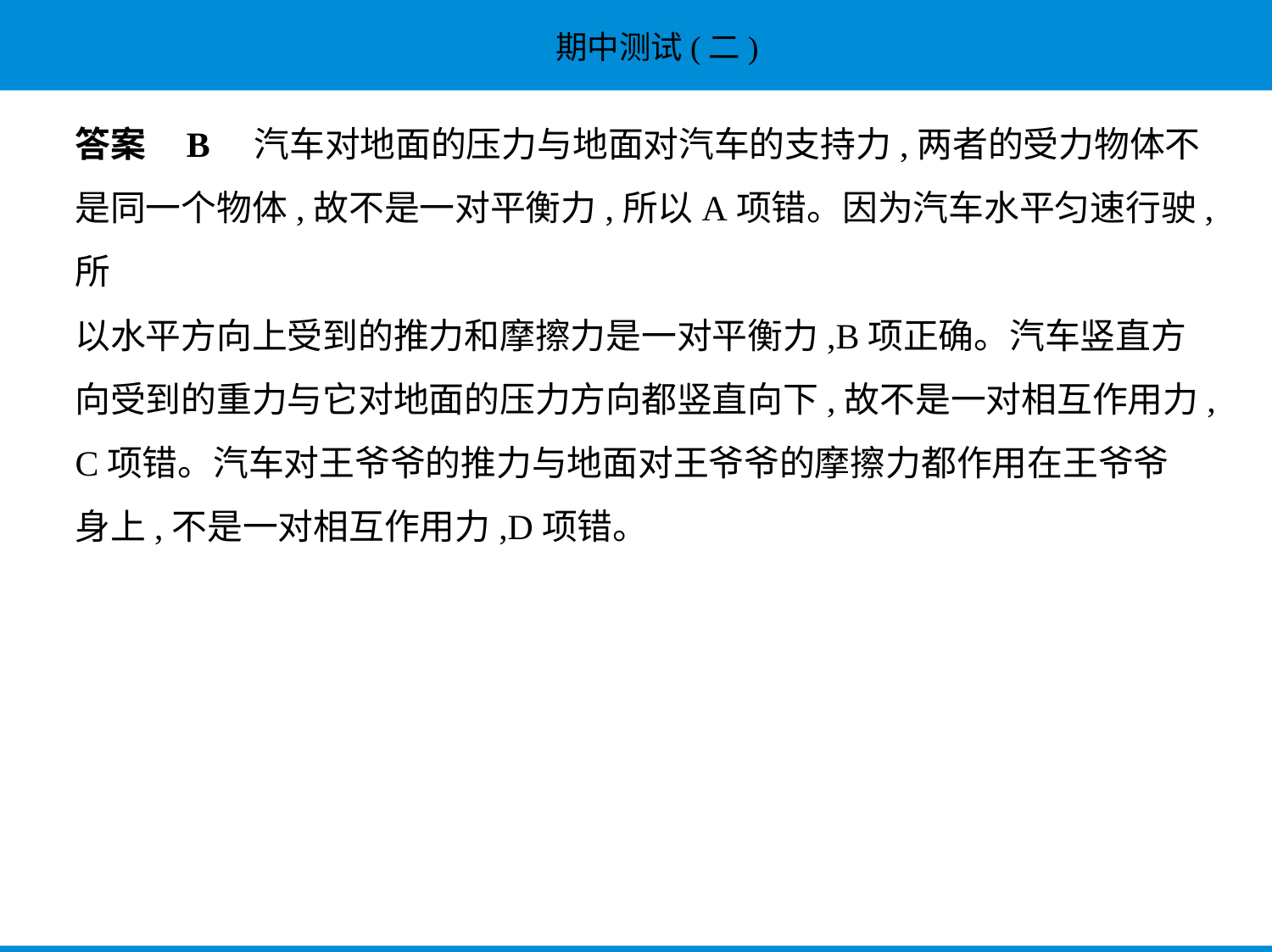

答案    B　汽车对地面的压力与地面对汽车的支持力,两者的受力物体不
是同一个物体,故不是一对平衡力,所以A项错。因为汽车水平匀速行驶,所
以水平方向上受到的推力和摩擦力是一对平衡力,B项正确。汽车竖直方
向受到的重力与它对地面的压力方向都竖直向下,故不是一对相互作用力,
C项错。汽车对王爷爷的推力与地面对王爷爷的摩擦力都作用在王爷爷
身上,不是一对相互作用力,D项错。